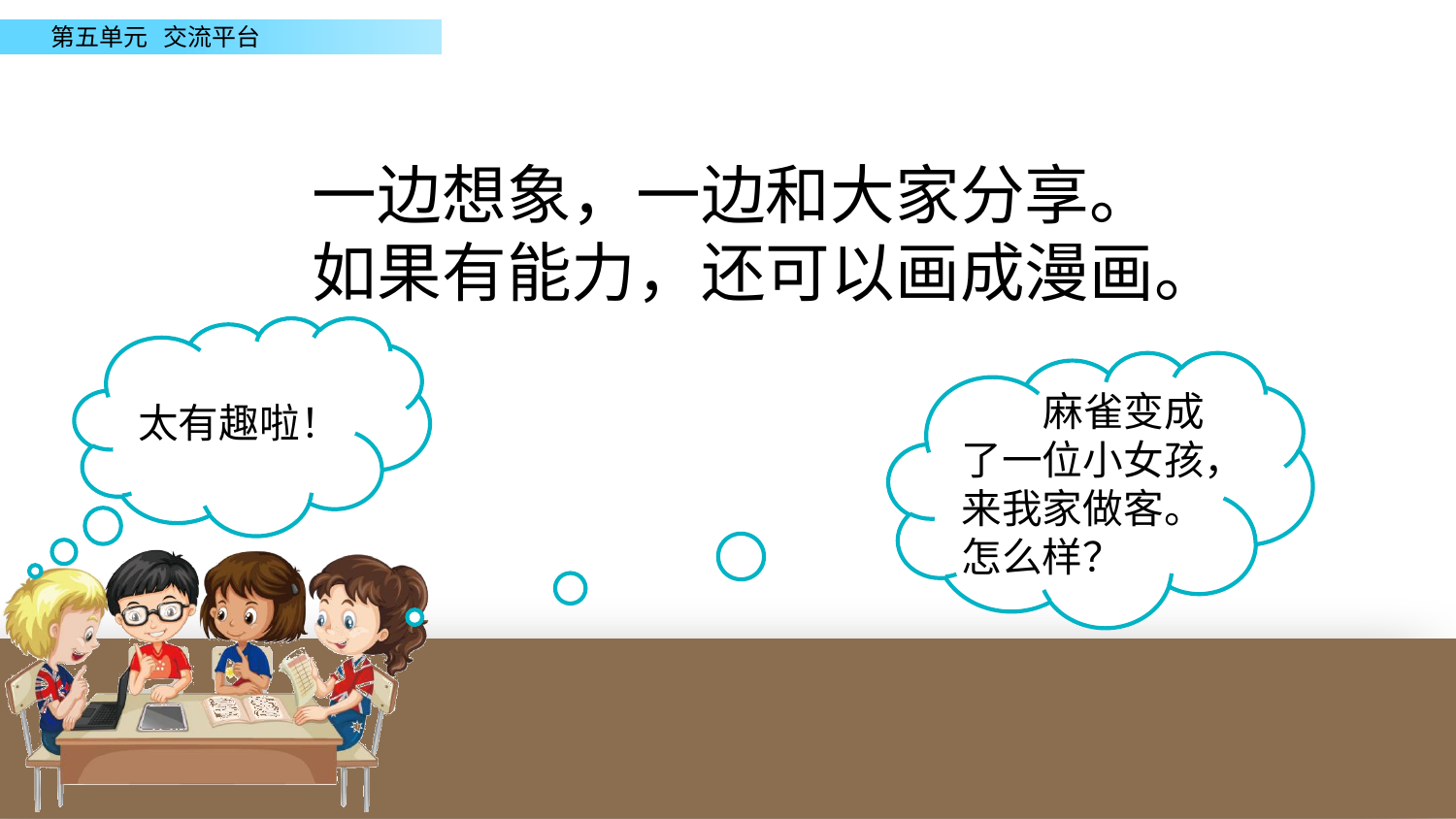

一边想象，一边和大家分享。如果有能力，还可以画成漫画。
太有趣啦！
        麻雀变成了一位小女孩，来我家做客。怎么样？